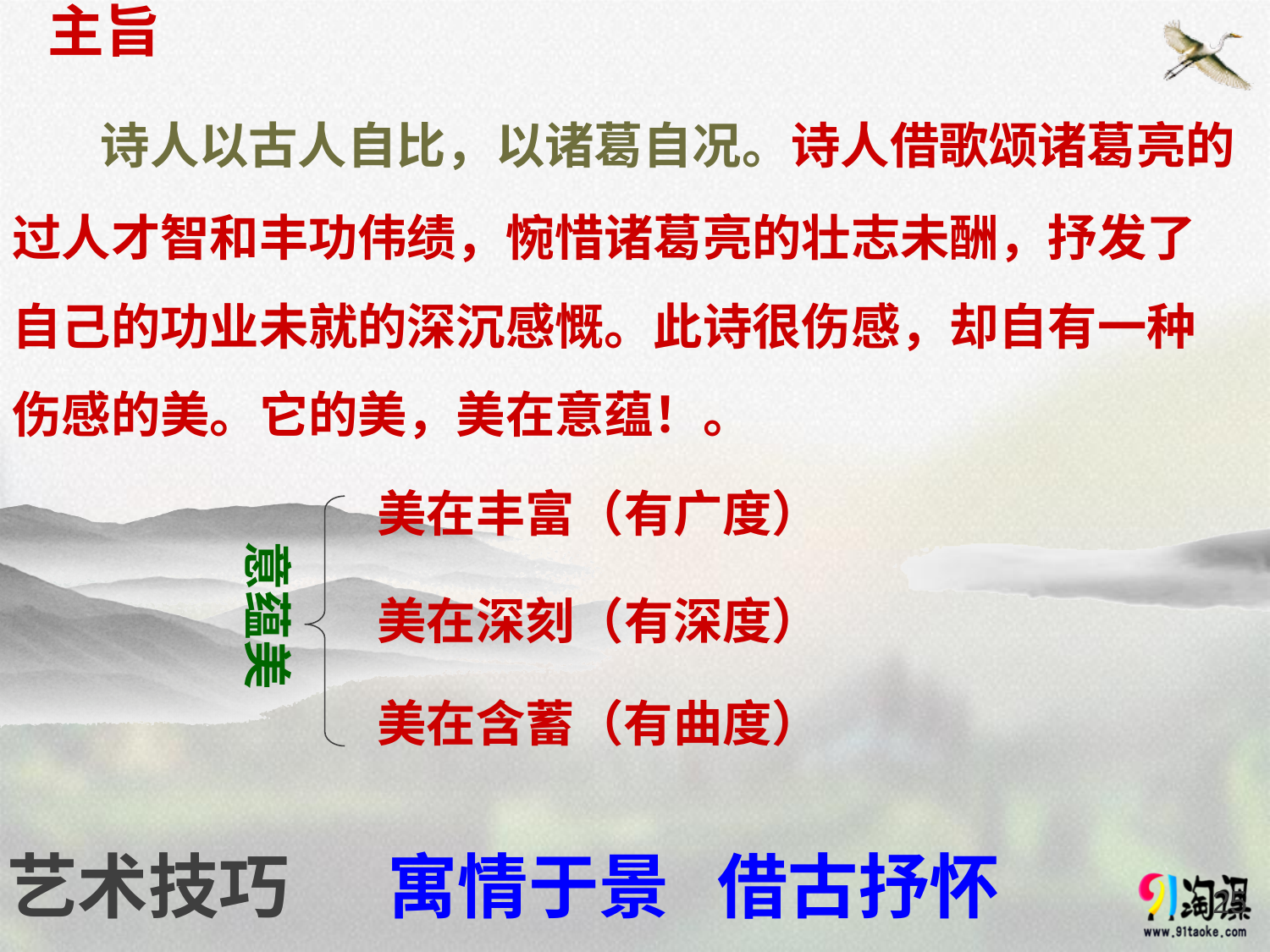

主旨
# 诗人以古人自比，以诸葛自况。诗人借歌颂诸葛亮的过人才智和丰功伟绩，惋惜诸葛亮的壮志未酬，抒发了自己的功业未就的深沉感慨。此诗很伤感，却自有一种伤感的美。它的美，美在意蕴！。
美在丰富（有广度）
意蕴美

美在深刻（有深度）
美在含蓄（有曲度）
艺术技巧
寓情于景   借古抒怀
25